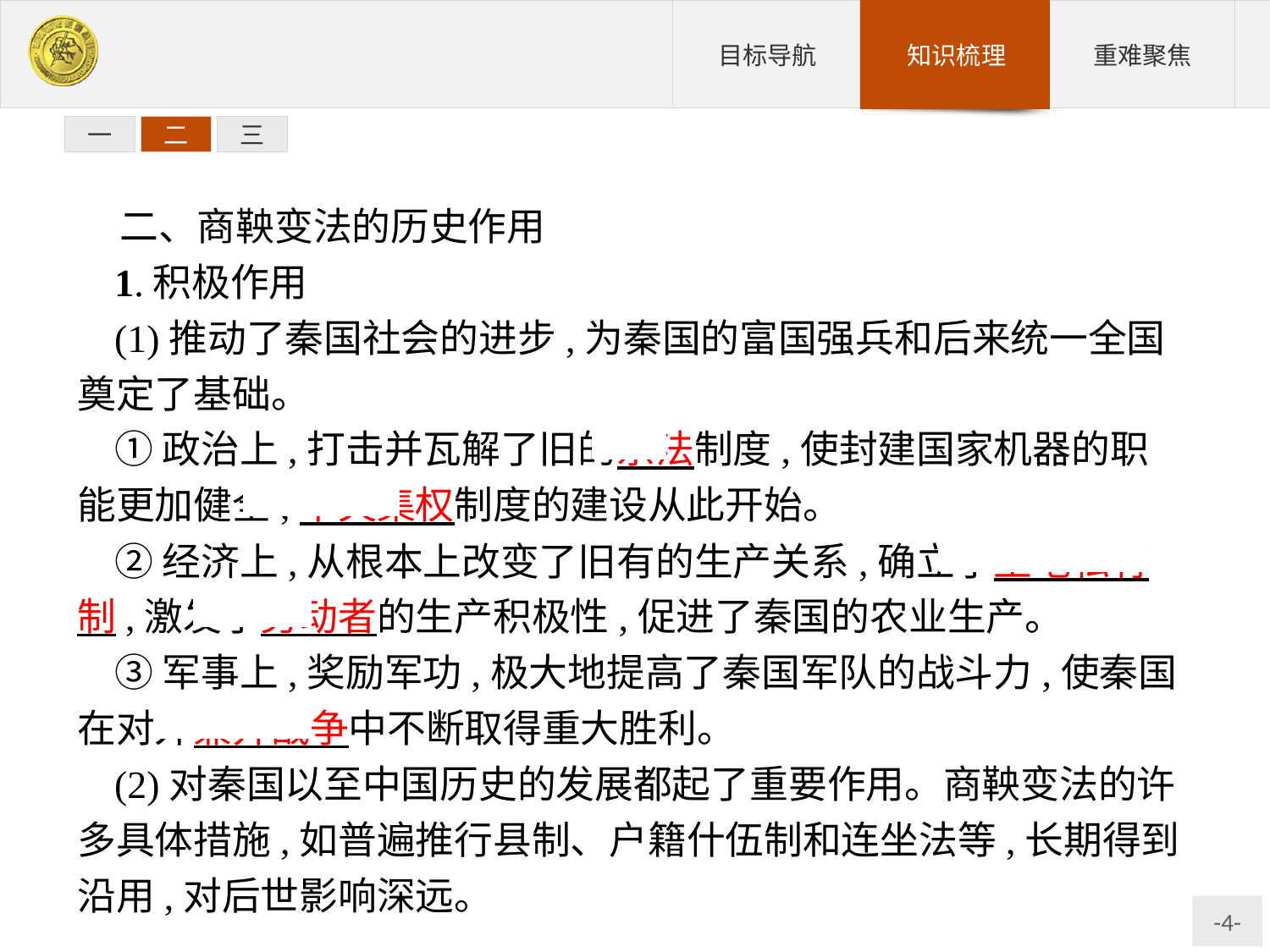

一
二
三
二、商鞅变法的历史作用
1.积极作用
(1)推动了秦国社会的进步,为秦国的富国强兵和后来统一全国奠定了基础。
①政治上,打击并瓦解了旧的宗法制度,使封建国家机器的职能更加健全,中央集权制度的建设从此开始。
②经济上,从根本上改变了旧有的生产关系,确立了土地私有制,激发了劳动者的生产积极性,促进了秦国的农业生产。
③军事上,奖励军功,极大地提高了秦国军队的战斗力,使秦国在对外兼并战争中不断取得重大胜利。
(2)对秦国以至中国历史的发展都起了重要作用。商鞅变法的许多具体措施,如普遍推行县制、户籍什伍制和连坐法等,长期得到沿用,对后世影响深远。